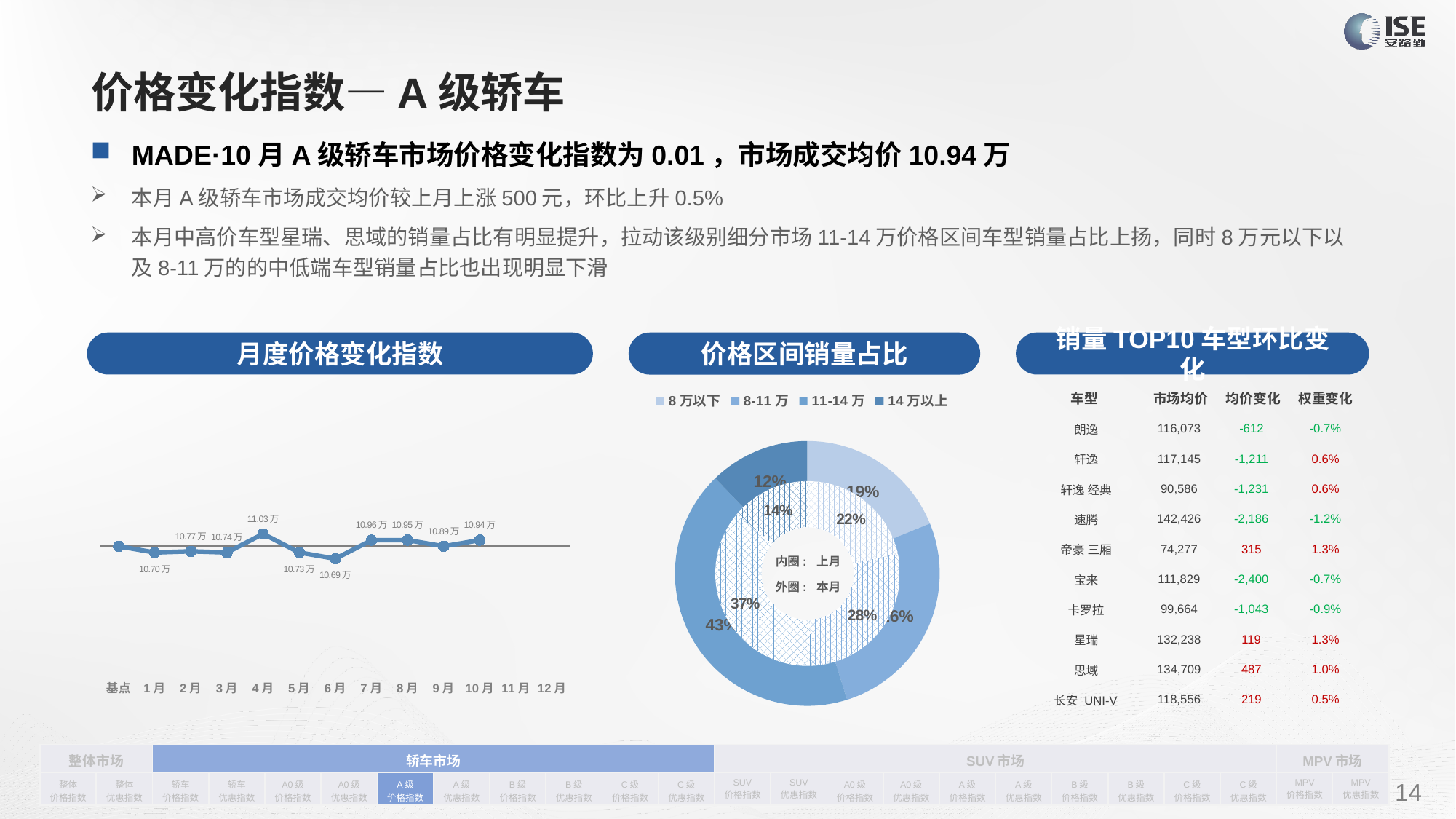

# 价格变化指数—A级轿车
MADE·10月A级轿车市场价格变化指数为0.01，市场成交均价10.94万
本月A级轿车市场成交均价较上月上涨500元，环比上升0.5%
本月中高价车型星瑞、思域的销量占比有明显提升，拉动该级别细分市场11-14万价格区间车型销量占比上扬，同时8万元以下以及8-11万的的中低端车型销量占比也出现明显下滑
月度价格变化指数

销量TOP10车型环比变化

价格区间销量占比

| 车型 | 市场均价 | 均价变化 | 权重变化 |
| --- | --- | --- | --- |
| 朗逸 | 116,073 | -612 | -0.7% |
| 轩逸 | 117,145 | -1,211 | 0.6% |
| 轩逸 经典 | 90,586 | -1,231 | 0.6% |
| 速腾 | 142,426 | -2,186 | -1.2% |
| 帝豪 三厢 | 74,277 | 315 | 1.3% |
| 宝来 | 111,829 | -2,400 | -0.7% |
| 卡罗拉 | 99,664 | -1,043 | -0.9% |
| 星瑞 | 132,238 | 119 | 1.3% |
| 思域 | 134,709 | 487 | 1.0% |
| 长安 UNI-V | 118,556 | 219 | 0.5% |

### Chart

| Category | 销量 |
|---|---|
| 8万以下 | 69550.0 |
| 8-11万 | 96930.0 |
| 11-14万 | 157258.0 |
| 14万以上 | 45129.0 |

### Chart

| Category | Y2022 |
|---|---|
| 基点 | 0.0 |
| 1月 | -0.01 |
| 2月 | -0.00809690129673224 |
| 3月 | -0.01 |
| 4月 | 0.02 |
| 5月 | -0.01 |
| 6月 | -0.02 |
| 7月 | 0.009788576538696026 |
| 8月 | 0.01 |
| 9月 | 0.0 |
| 10月 | 0.01 |
| 11月 | None |
| 12月 | None |

### Chart

| Category | 销售量 |
|---|---|
| 5-8万 | 77256.0 |
| 8-11万 | 99319.0 |
| 11-14万 | 131919.0 |
| 14万以上 | 49638.0 |
内圈:  上月
外圈:  本月
| 整体市场 |  | 轿车市场 |  |  |  |  |  |  |  |  |  | SUV市场 |  |  |  |  |  |  |  |  |  | MPV市场 |  |
| --- | --- | --- | --- | --- | --- | --- | --- | --- | --- | --- | --- | --- | --- | --- | --- | --- | --- | --- | --- | --- | --- | --- | --- |
| 整体 价格指数 | 整体 优惠指数 | 轿车 价格指数 | 轿车 优惠指数 | A0级 价格指数 | A0级 优惠指数 | A级 价格指数 | A级 优惠指数 | B级 价格指数 | B级 优惠指数 | C级 价格指数 | C级 优惠指数 | SUV 价格指数 | SUV 优惠指数 | A0级 价格指数 | A0级 优惠指数 | A级 价格指数 | A级 优惠指数 | B级 价格指数 | B级 优惠指数 | C级 价格指数 | C级 优惠指数 | MPV 价格指数 | MPV 优惠指数 |
请在插入菜单—页眉和页脚中修改此 文本
14